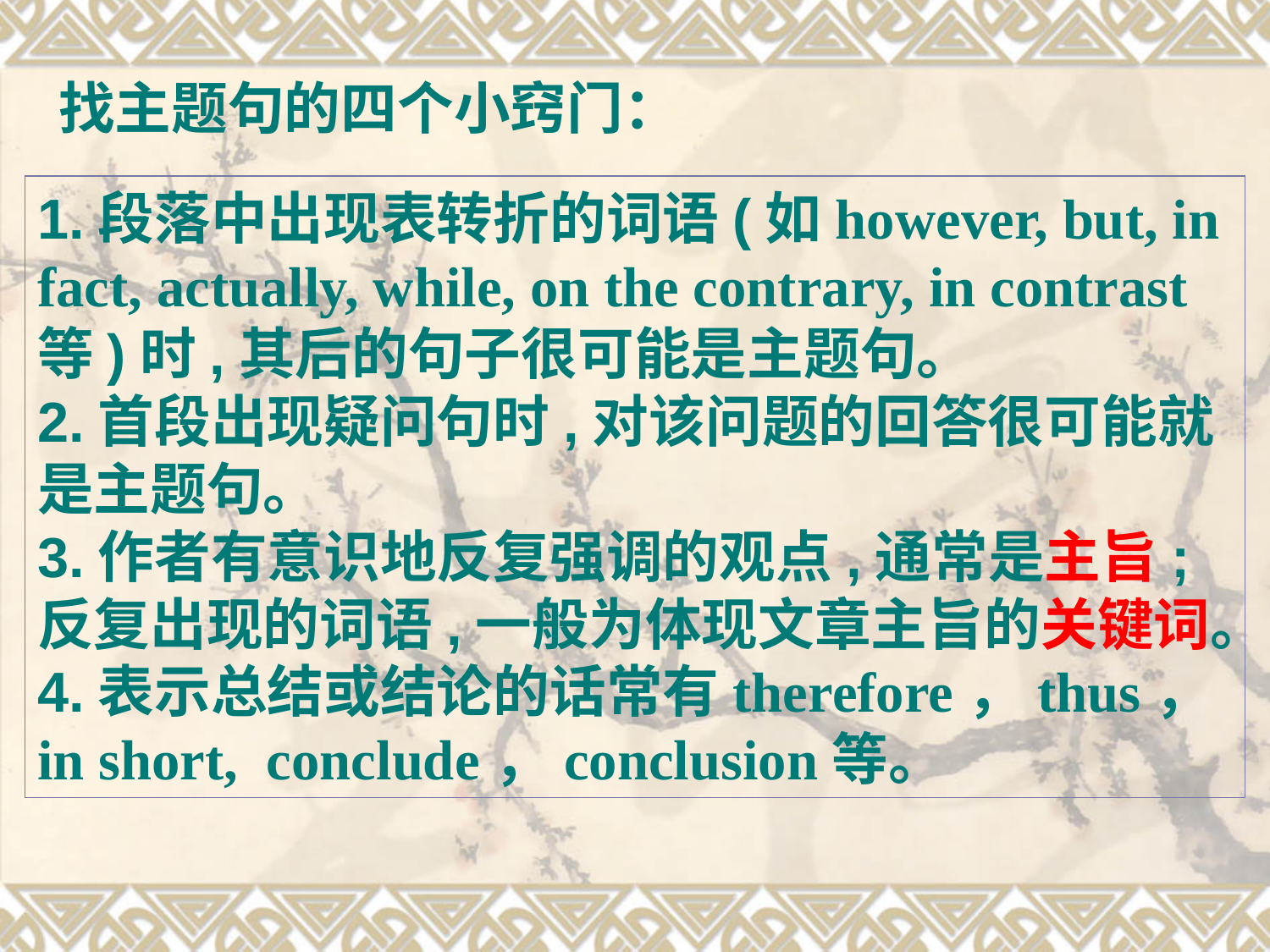

找主题句的四个小窍门：
1.段落中出现表转折的词语(如however, but, in fact, actually, while, on the contrary, in contrast等)时,其后的句子很可能是主题句。
2.首段出现疑问句时,对该问题的回答很可能就是主题句。
3.作者有意识地反复强调的观点,通常是主旨;反复出现的词语,一般为体现文章主旨的关键词。
4.表示总结或结论的话常有therefore，thus，in short,  conclude，conclusion等。